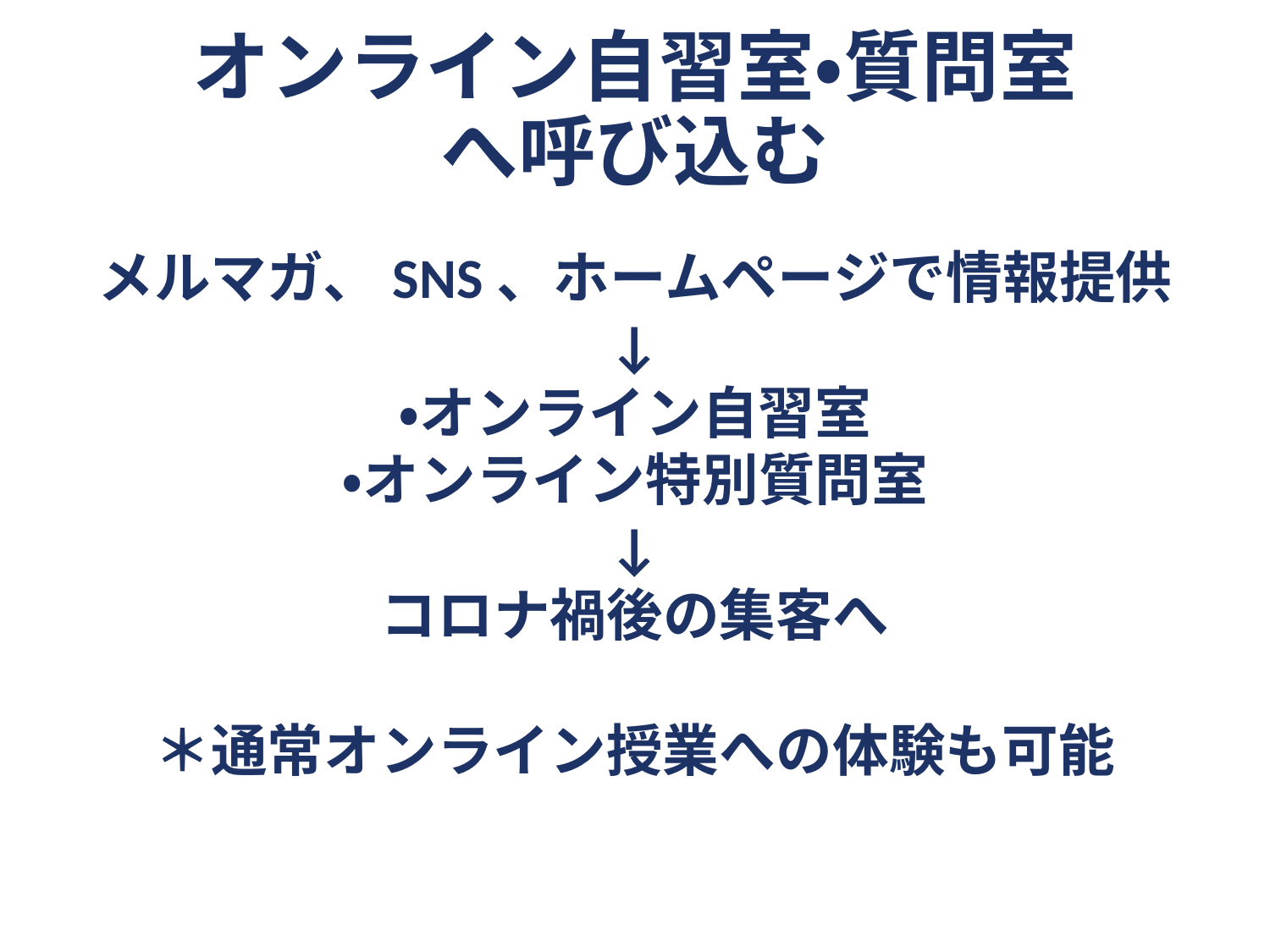

# オンライン自習室・質問室 へ呼び込む
メルマガ、SNS、ホームページで情報提供
↓
・オンライン自習室
・オンライン特別質問室
↓
コロナ禍後の集客へ

＊通常オンライン授業への体験も可能